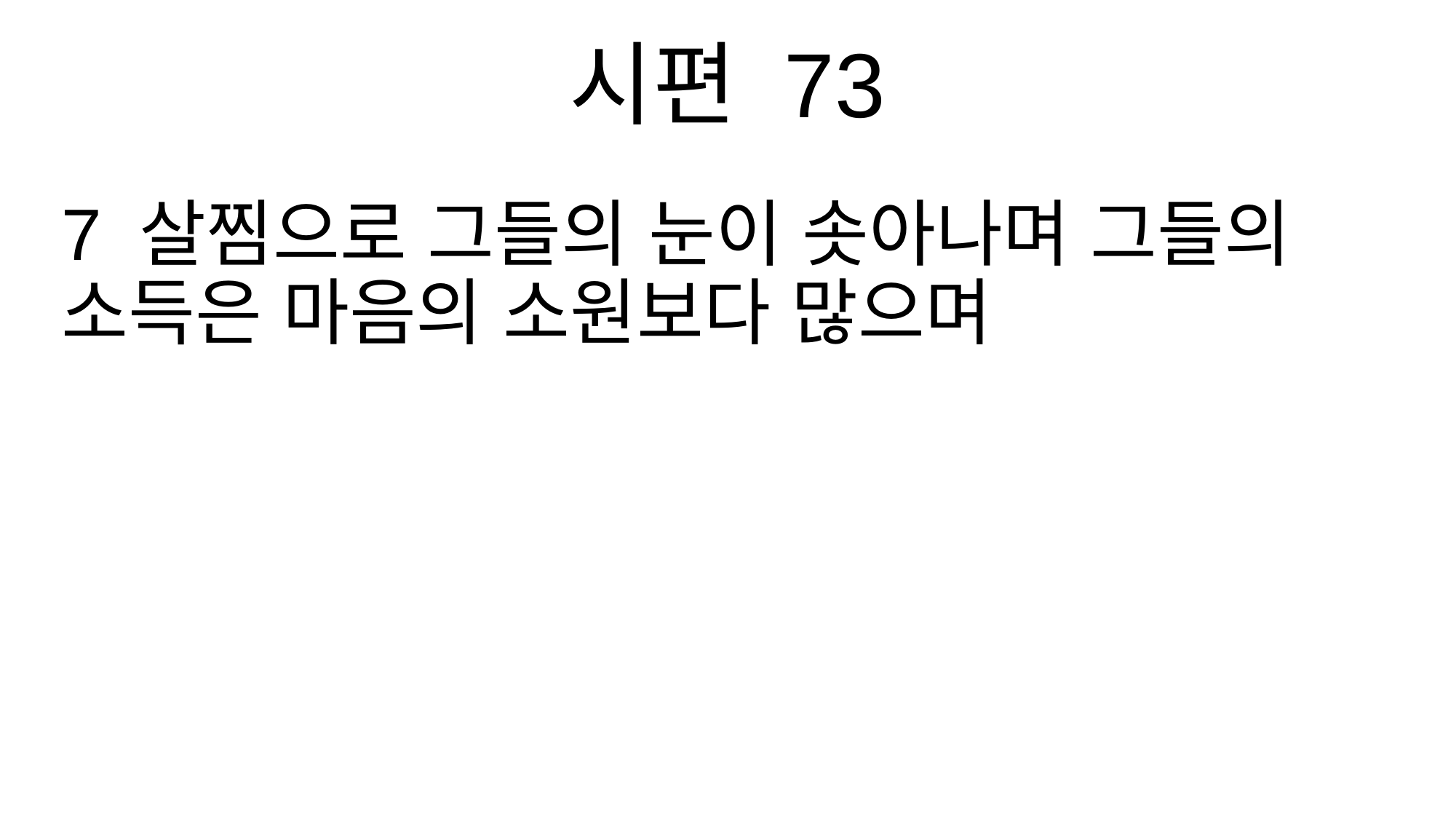

시편 73
7 살찜으로 그들의 눈이 솟아나며 그들의 소득은 마음의 소원보다 많으며